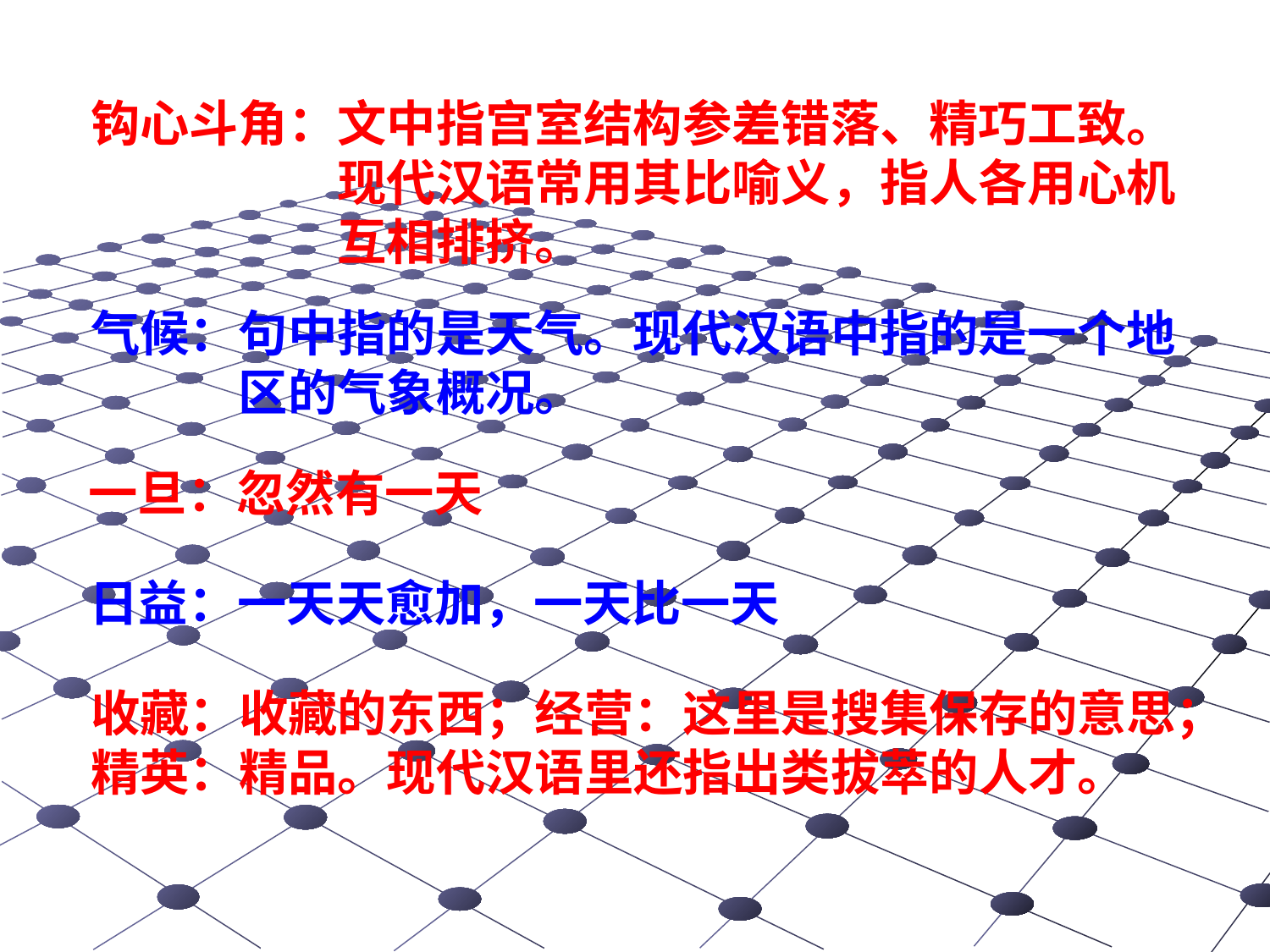

钩心斗角：文中指宫室结构参差错落、精巧工致。
　　　　　现代汉语常用其比喻义，指人各用心机
　　　　　互相排挤。
气候：句中指的是天气。现代汉语中指的是一个地
　　　区的气象概况。
一旦：忽然有一天
日益：一天天愈加，一天比一天
收藏：收藏的东西；经营：这里是搜集保存的意思；
精英：精品。现代汉语里还指出类拔萃的人才。